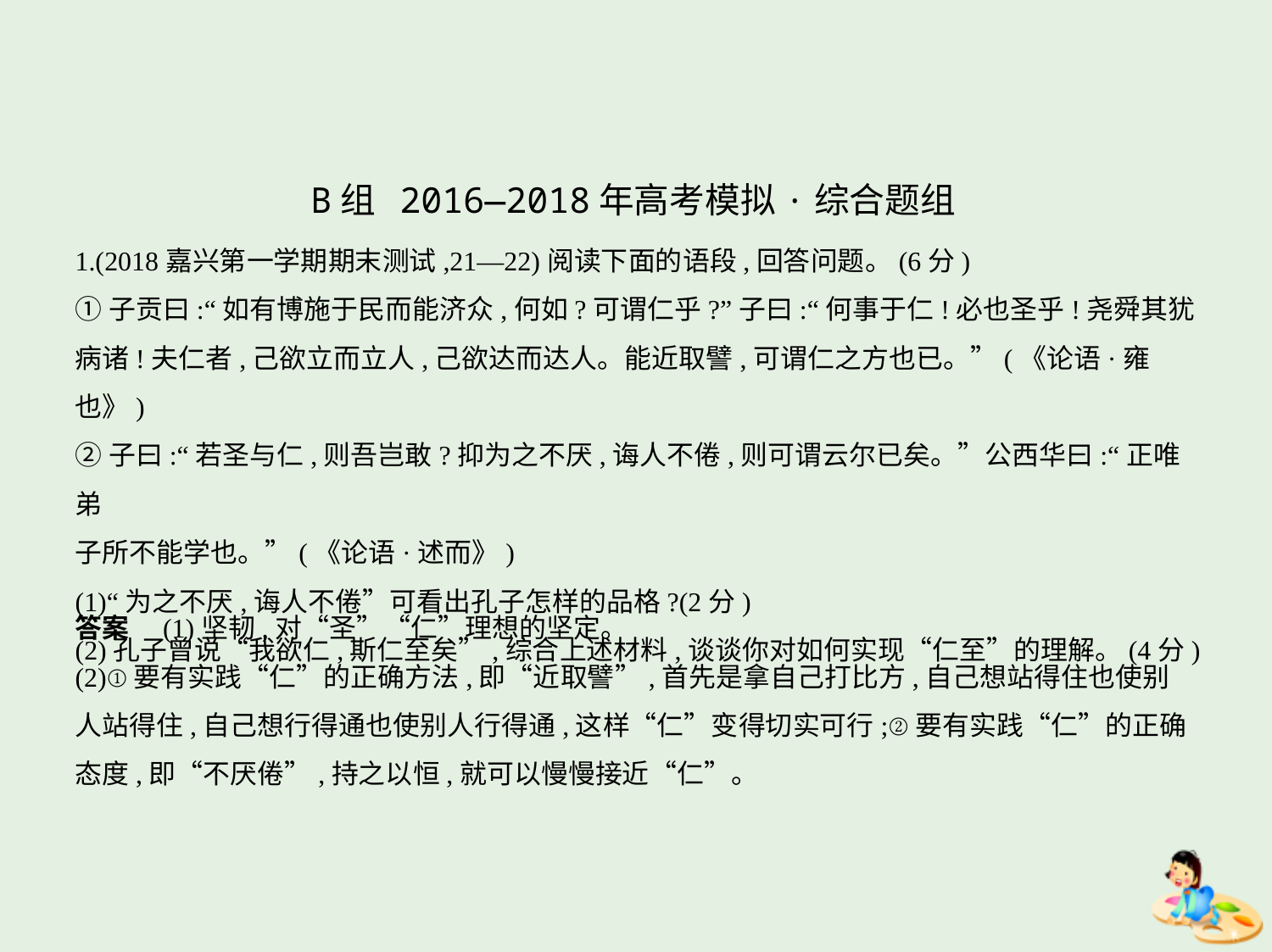

B组  2016—2018年高考模拟·综合题组
1.(2018嘉兴第一学期期末测试,21—22)阅读下面的语段,回答问题。(6分)
①子贡曰:“如有博施于民而能济众,何如?可谓仁乎?”子曰:“何事于仁!必也圣乎!尧舜其犹
病诸!夫仁者,己欲立而立人,己欲达而达人。能近取譬,可谓仁之方也已。”(《论语·雍也》)
②子曰:“若圣与仁,则吾岂敢?抑为之不厌,诲人不倦,则可谓云尔已矣。”公西华曰:“正唯弟
子所不能学也。”(《论语·述而》)
(1)“为之不厌,诲人不倦”可看出孔子怎样的品格?(2分)
(2)孔子曾说“我欲仁,斯仁至矣”,综合上述材料,谈谈你对如何实现“仁至”的理解。(4分)
答案　(1)坚韧,对“圣”“仁”理想的坚定。
(2)①要有实践“仁”的正确方法,即“近取譬”,首先是拿自己打比方,自己想站得住也使别
人站得住,自己想行得通也使别人行得通,这样“仁”变得切实可行;②要有实践“仁”的正确
态度,即“不厌倦”,持之以恒,就可以慢慢接近“仁”。